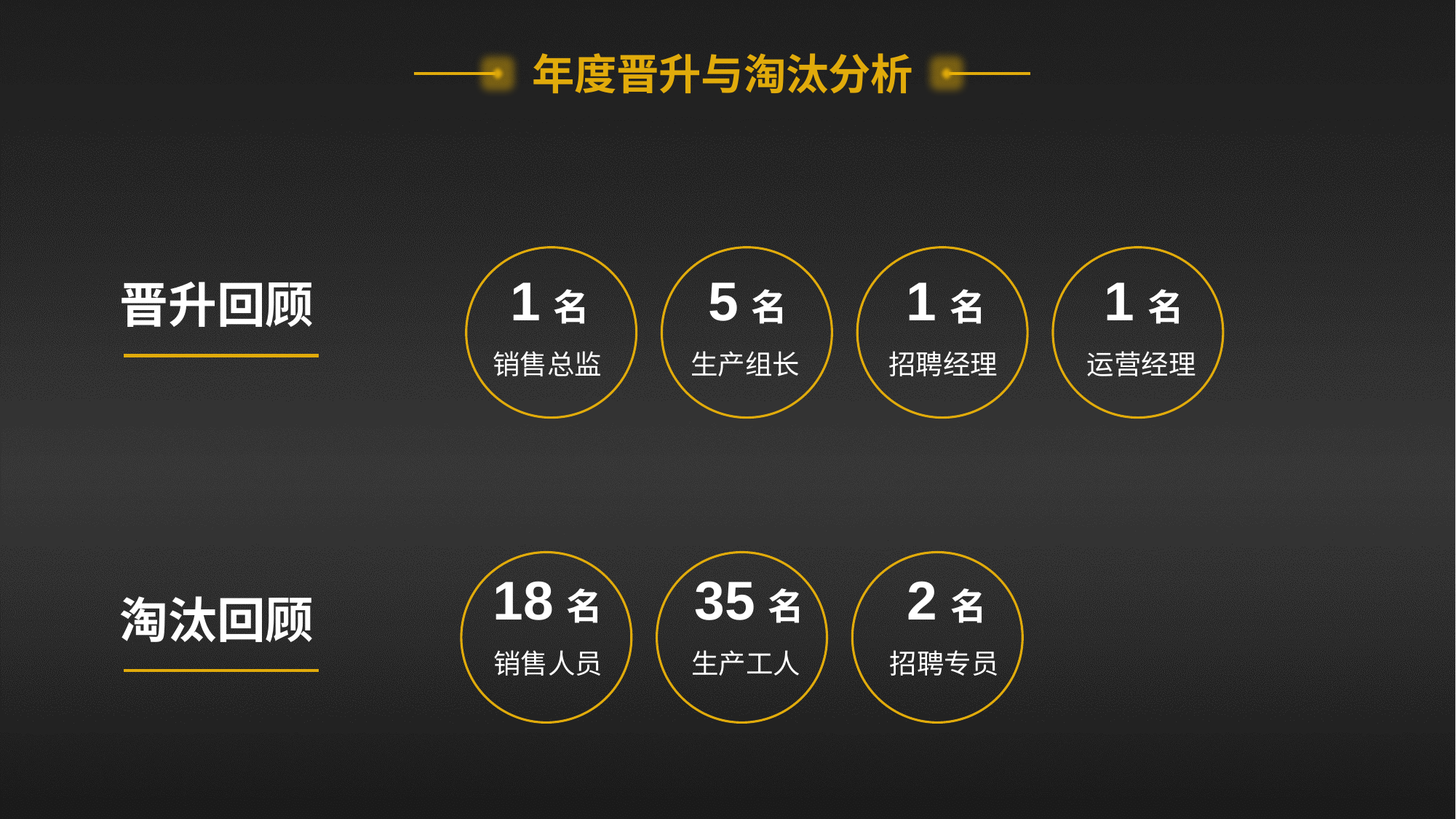

年度晋升与淘汰分析

1名
5名
1名
1名
晋升回顾
销售总监
生产组长
招聘经理
运营经理

18名
35名
2名
淘汰回顾
销售人员
生产工人
招聘专员